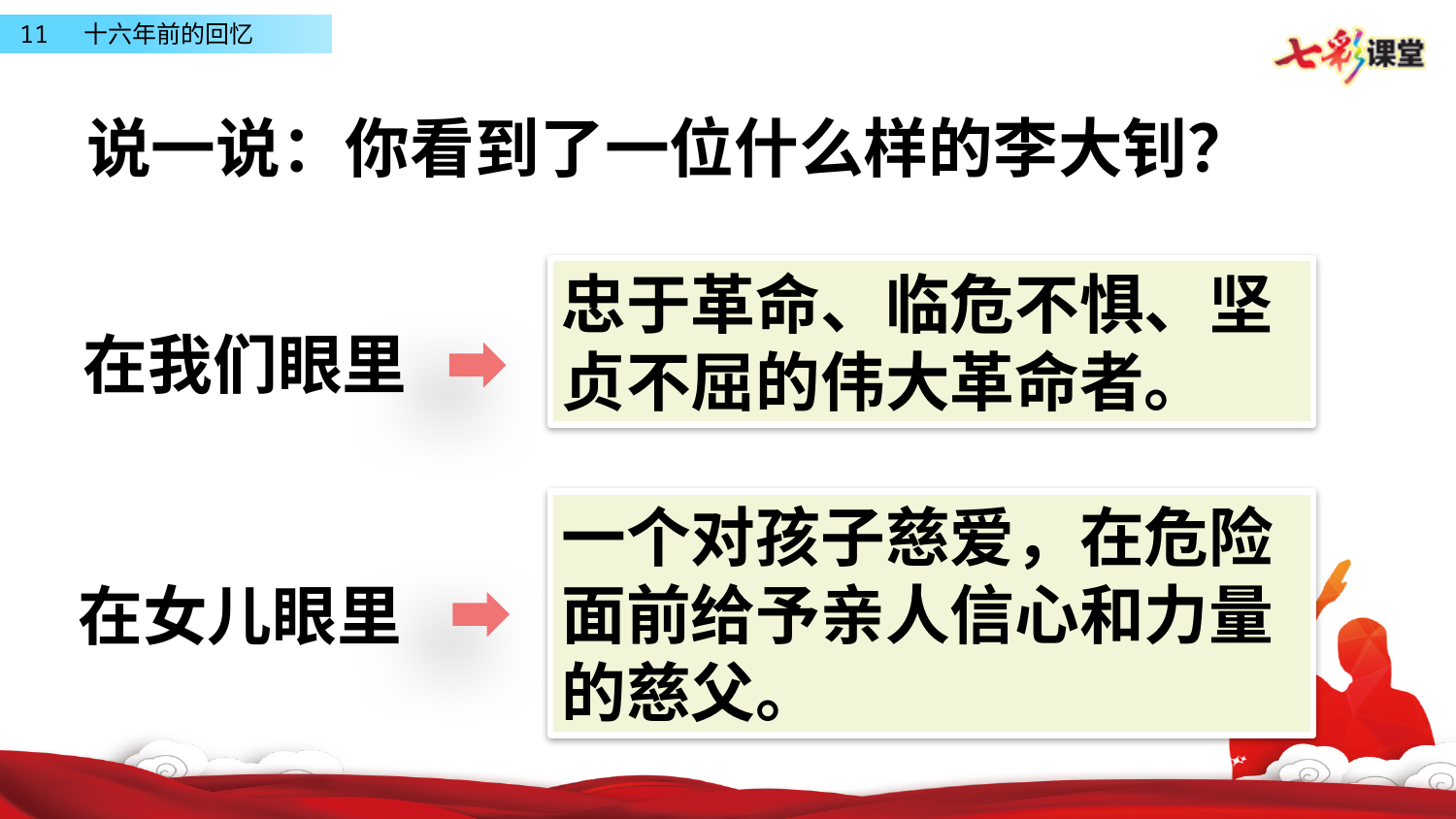

说一说：你看到了一位什么样的李大钊？
忠于革命、临危不惧、坚贞不屈的伟大革命者。
在我们眼里

一个对孩子慈爱，在危险面前给予亲人信心和力量的慈父。
在女儿眼里